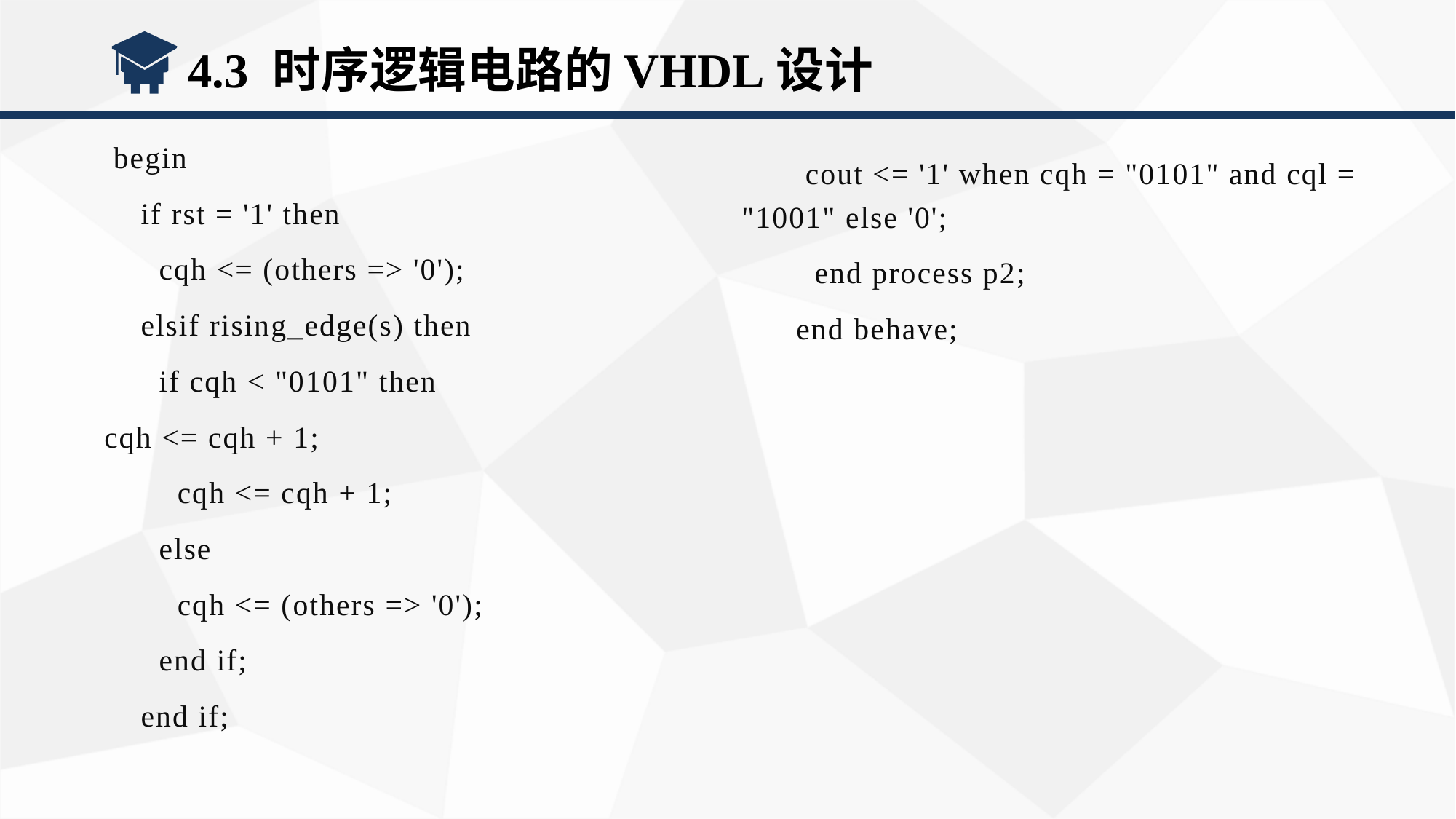

4.3 时序逻辑电路的VHDL设计

 begin
    if rst = '1' then
      cqh <= (others => '0');
    elsif rising_edge(s) then
      if cqh < "0101" then
cqh <= cqh + 1;
        cqh <= cqh + 1;
      else
        cqh <= (others => '0');
      end if;
    end if;

 cout <= '1' when cqh = "0101" and cql = "1001" else '0';
  end process p2;
end behave;